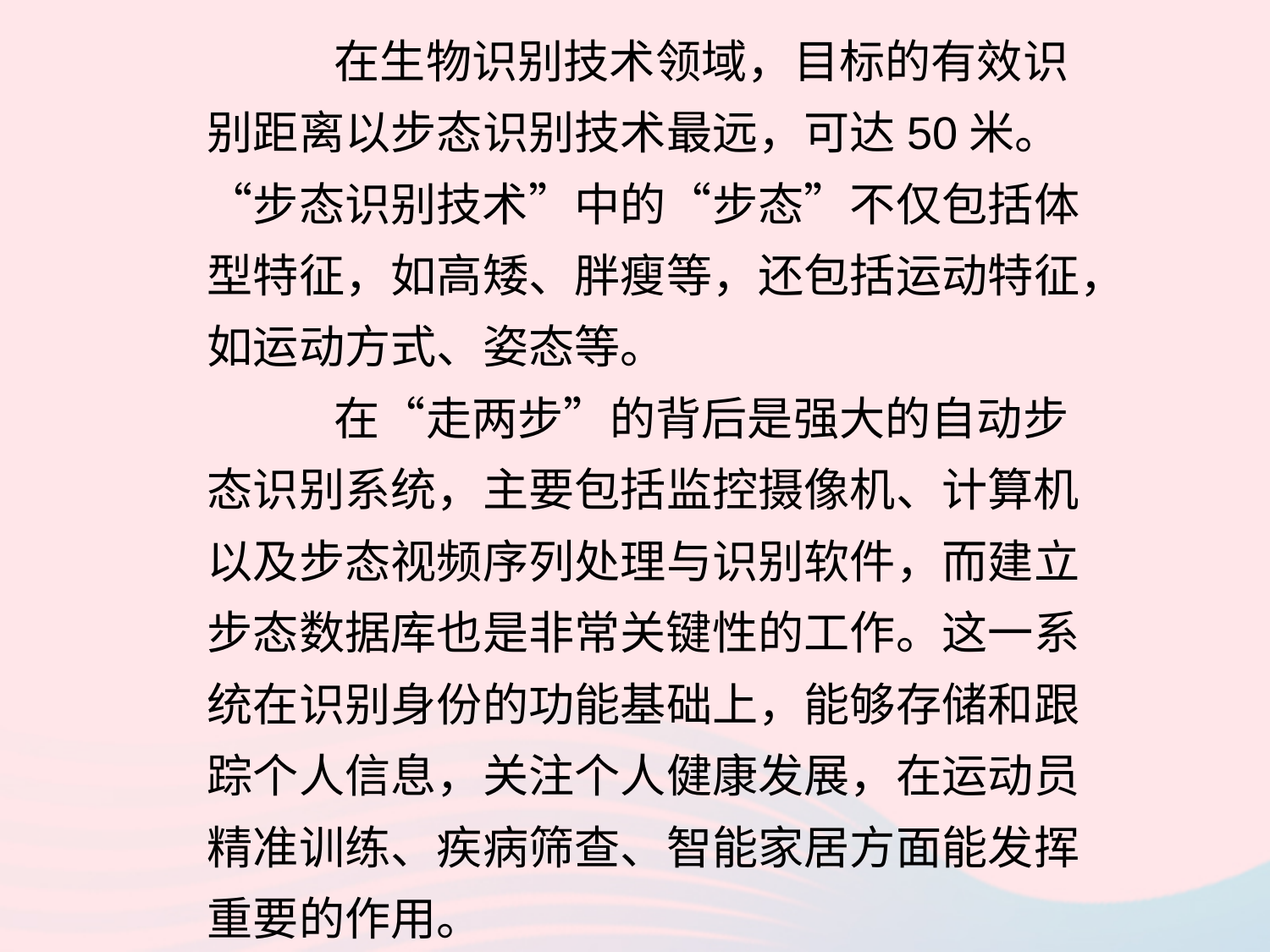

在生物识别技术领域，目标的有效识别距离以步态识别技术最远，可达50米。“步态识别技术”中的“步态”不仅包括体型特征，如高矮、胖瘦等，还包括运动特征，如运动方式、姿态等。
	在“走两步”的背后是强大的自动步态识别系统，主要包括监控摄像机、计算机以及步态视频序列处理与识别软件，而建立步态数据库也是非常关键性的工作。这一系统在识别身份的功能基础上，能够存储和跟踪个人信息，关注个人健康发展，在运动员精准训练、疾病筛查、智能家居方面能发挥重要的作用。